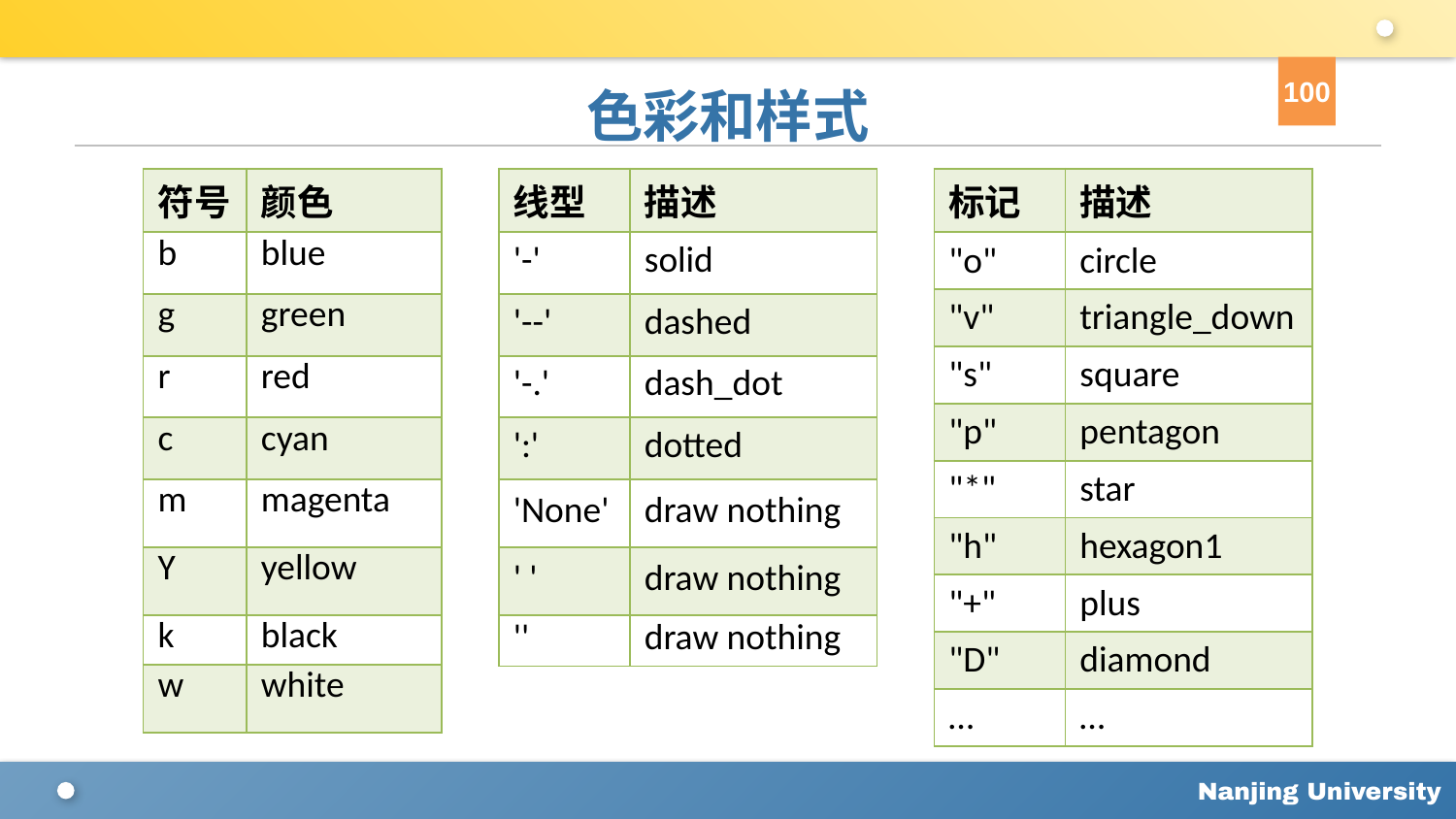

100
# 色彩和样式
| 符号 | 颜色 |
| --- | --- |
| b | blue |
| g | green |
| r | red |
| c | cyan |
| m | magenta |
| Y | yellow |
| k | black |
| w | white |
| 线型 | 描述 |
| --- | --- |
| '-' | solid |
| '--' | dashed |
| '-.' | dash\_dot |
| ':' | dotted |
| 'None' | draw nothing |
| ' ' | draw nothing |
| '' | draw nothing |
| 标记 | 描述 |
| --- | --- |
| "o" | circle |
| "v" | triangle\_down |
| "s" | square |
| "p" | pentagon |
| "\*" | star |
| "h" | hexagon1 |
| "+" | plus |
| "D" | diamond |
| … | … |